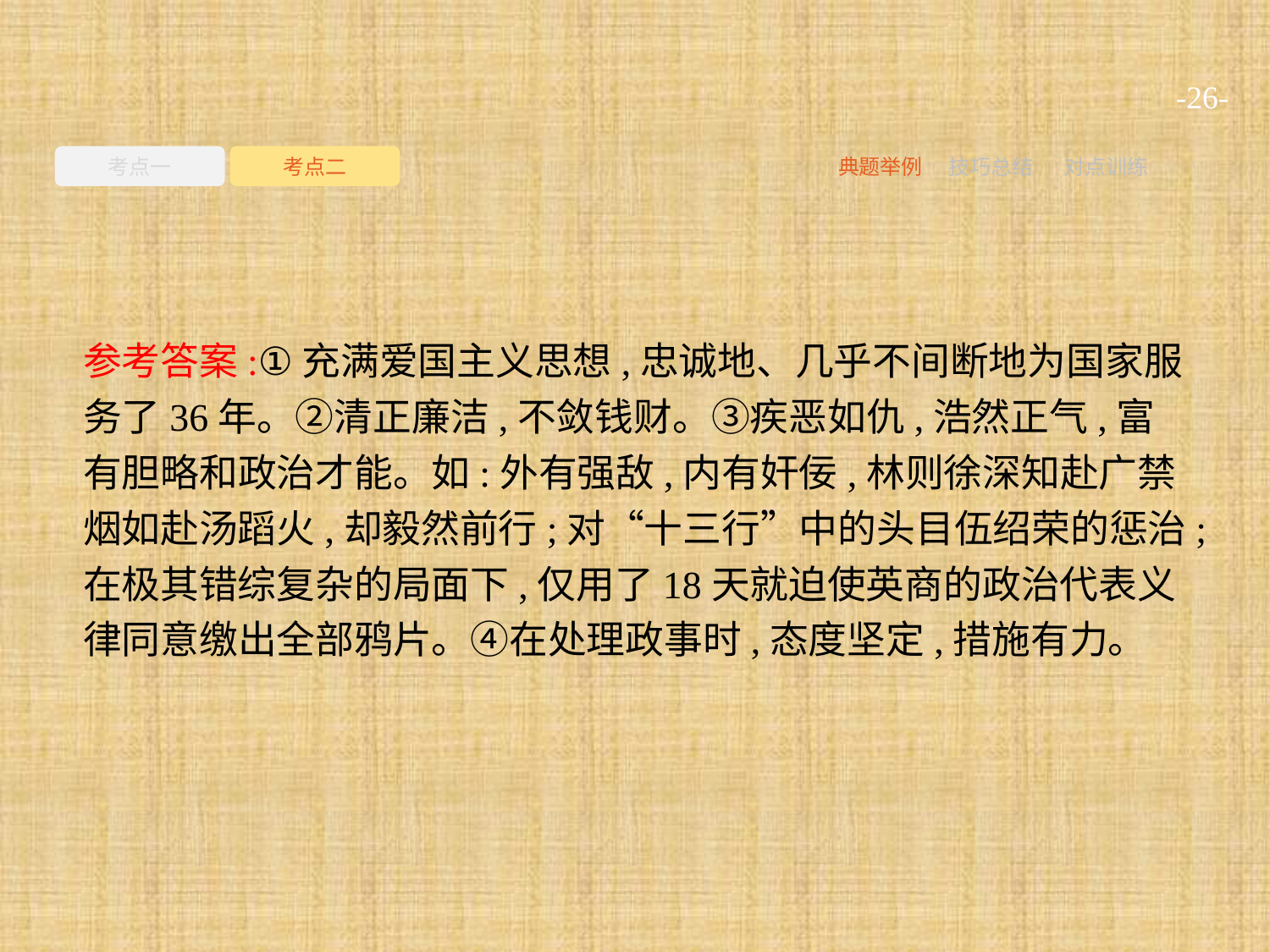

-26-
考点一
考点二
典题举例
技巧总结
对点训练
参考答案:①充满爱国主义思想,忠诚地、几乎不间断地为国家服务了36年。②清正廉洁,不敛钱财。③疾恶如仇,浩然正气,富有胆略和政治才能。如:外有强敌,内有奸佞,林则徐深知赴广禁烟如赴汤蹈火,却毅然前行;对“十三行”中的头目伍绍荣的惩治;在极其错综复杂的局面下,仅用了18天就迫使英商的政治代表义律同意缴出全部鸦片。④在处理政事时,态度坚定,措施有力。